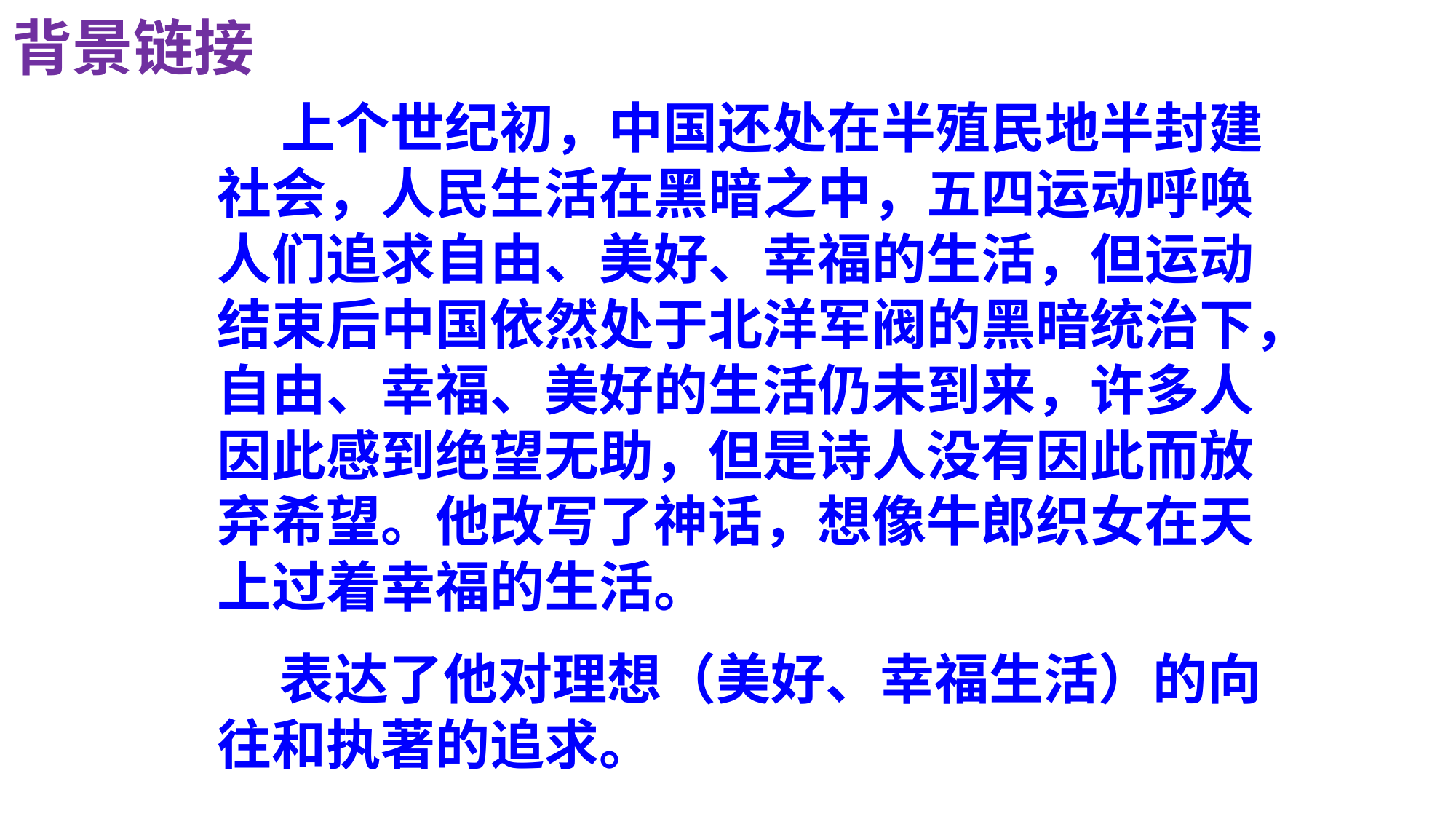

背景链接
     上个世纪初，中国还处在半殖民地半封建社会，人民生活在黑暗之中，五四运动呼唤人们追求自由、美好、幸福的生活，但运动结束后中国依然处于北洋军阀的黑暗统治下，自由、幸福、美好的生活仍未到来，许多人因此感到绝望无助，但是诗人没有因此而放弃希望。他改写了神话，想像牛郎织女在天上过着幸福的生活。
    表达了他对理想（美好、幸福生活）的向往和执著的追求。